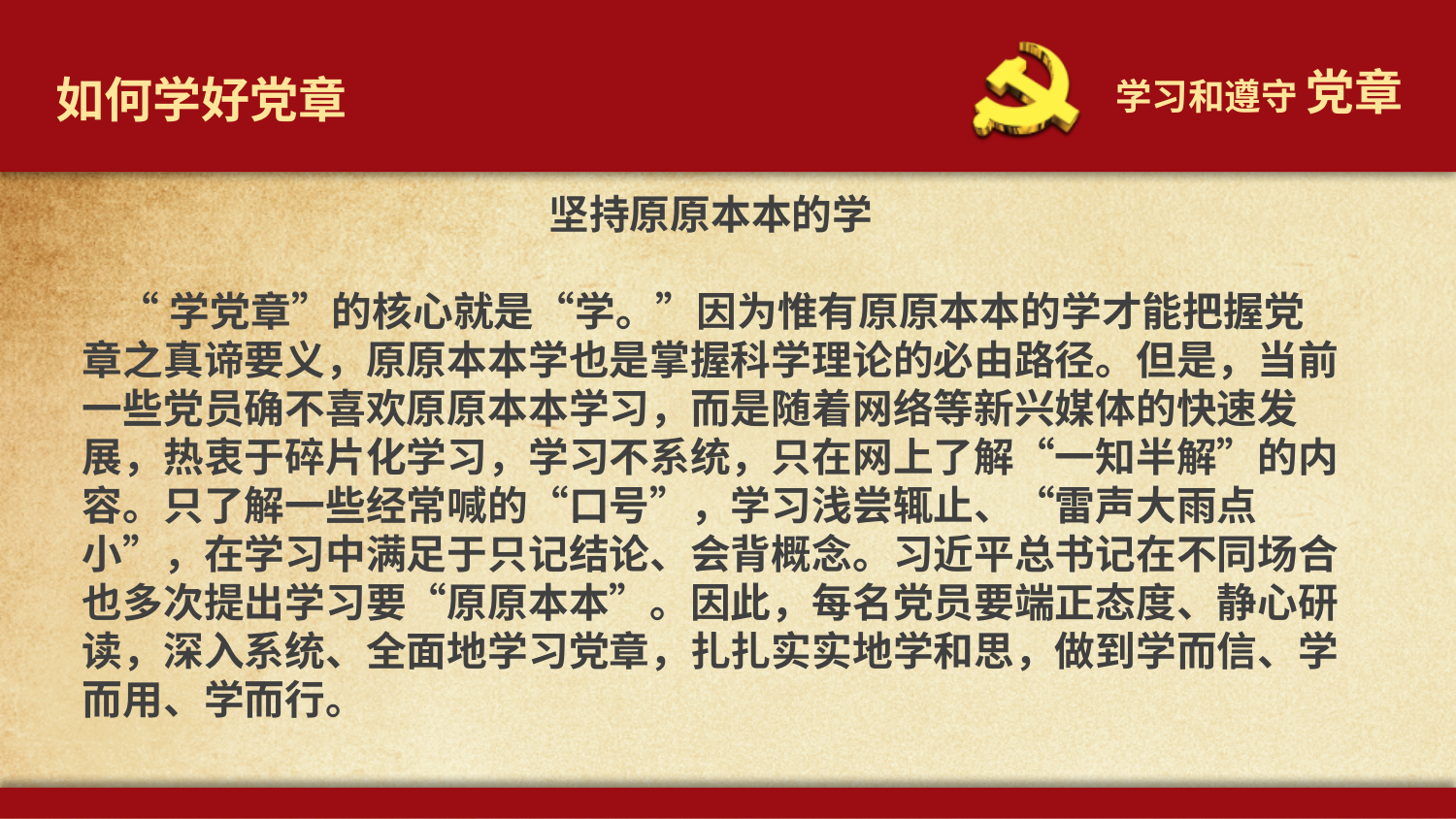

如何学好党章

坚持原原本本的学

    “学党章”的核心就是“学。”因为惟有原原本本的学才能把握党章之真谛要义，原原本本学也是掌握科学理论的必由路径。但是，当前一些党员确不喜欢原原本本学习，而是随着网络等新兴媒体的快速发展，热衷于碎片化学习，学习不系统，只在网上了解“一知半解”的内容。只了解一些经常喊的“口号”，学习浅尝辄止、“雷声大雨点小”，在学习中满足于只记结论、会背概念。习近平总书记在不同场合也多次提出学习要“原原本本”。因此，每名党员要端正态度、静心研读，深入系统、全面地学习党章，扎扎实实地学和思，做到学而信、学而用、学而行。